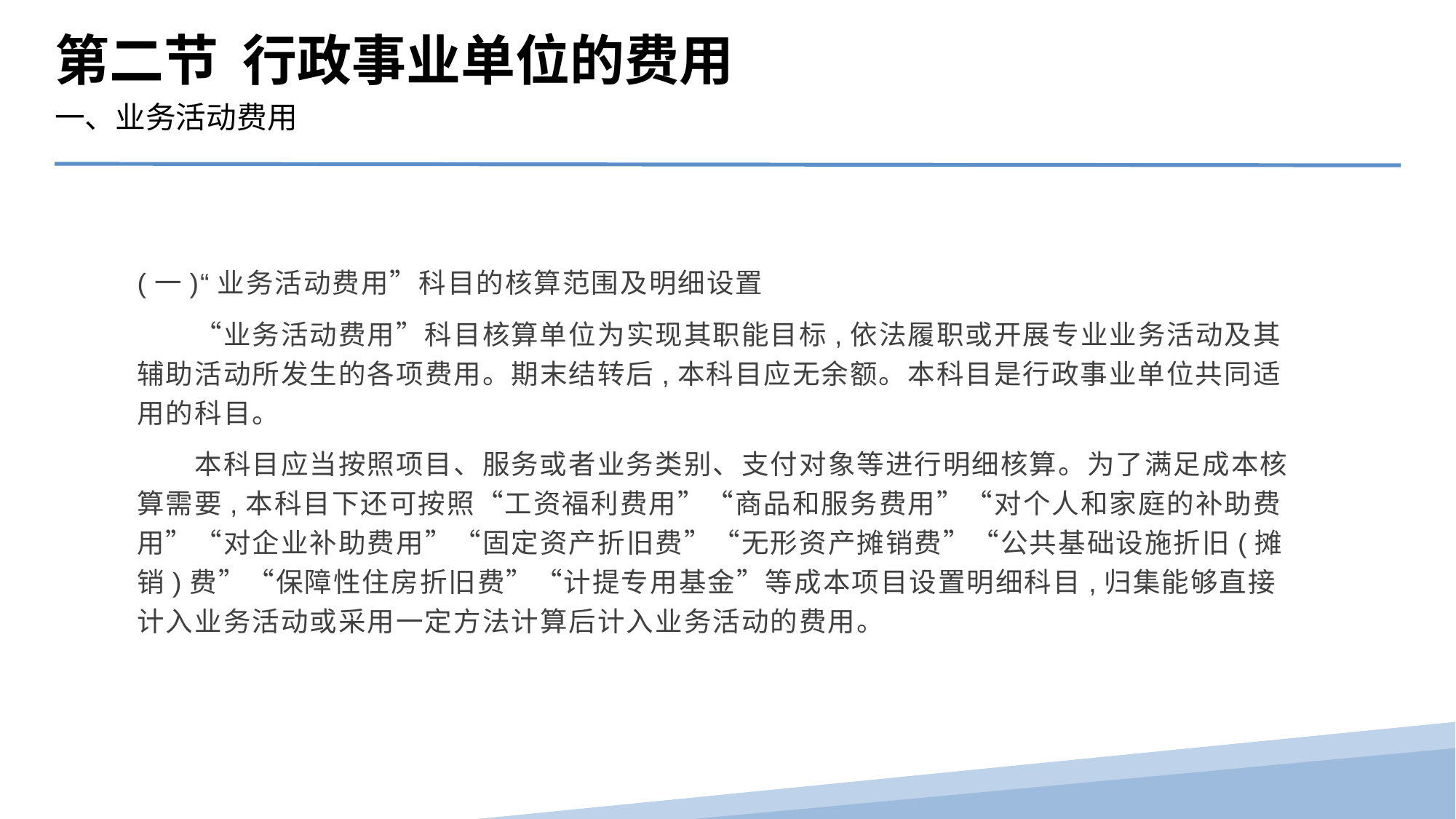

第二节  行政事业单位的费用
一、业务活动费用
(一)“业务活动费用”科目的核算范围及明细设置
　　“业务活动费用”科目核算单位为实现其职能目标,依法履职或开展专业业务活动及其辅助活动所发生的各项费用。期末结转后,本科目应无余额。本科目是行政事业单位共同适用的科目。
　　本科目应当按照项目、服务或者业务类别、支付对象等进行明细核算。为了满足成本核算需要,本科目下还可按照“工资福利费用”“商品和服务费用”“对个人和家庭的补助费用”“对企业补助费用”“固定资产折旧费”“无形资产摊销费”“公共基础设施折旧(摊销)费”“保障性住房折旧费”“计提专用基金”等成本项目设置明细科目,归集能够直接计入业务活动或采用一定方法计算后计入业务活动的费用。